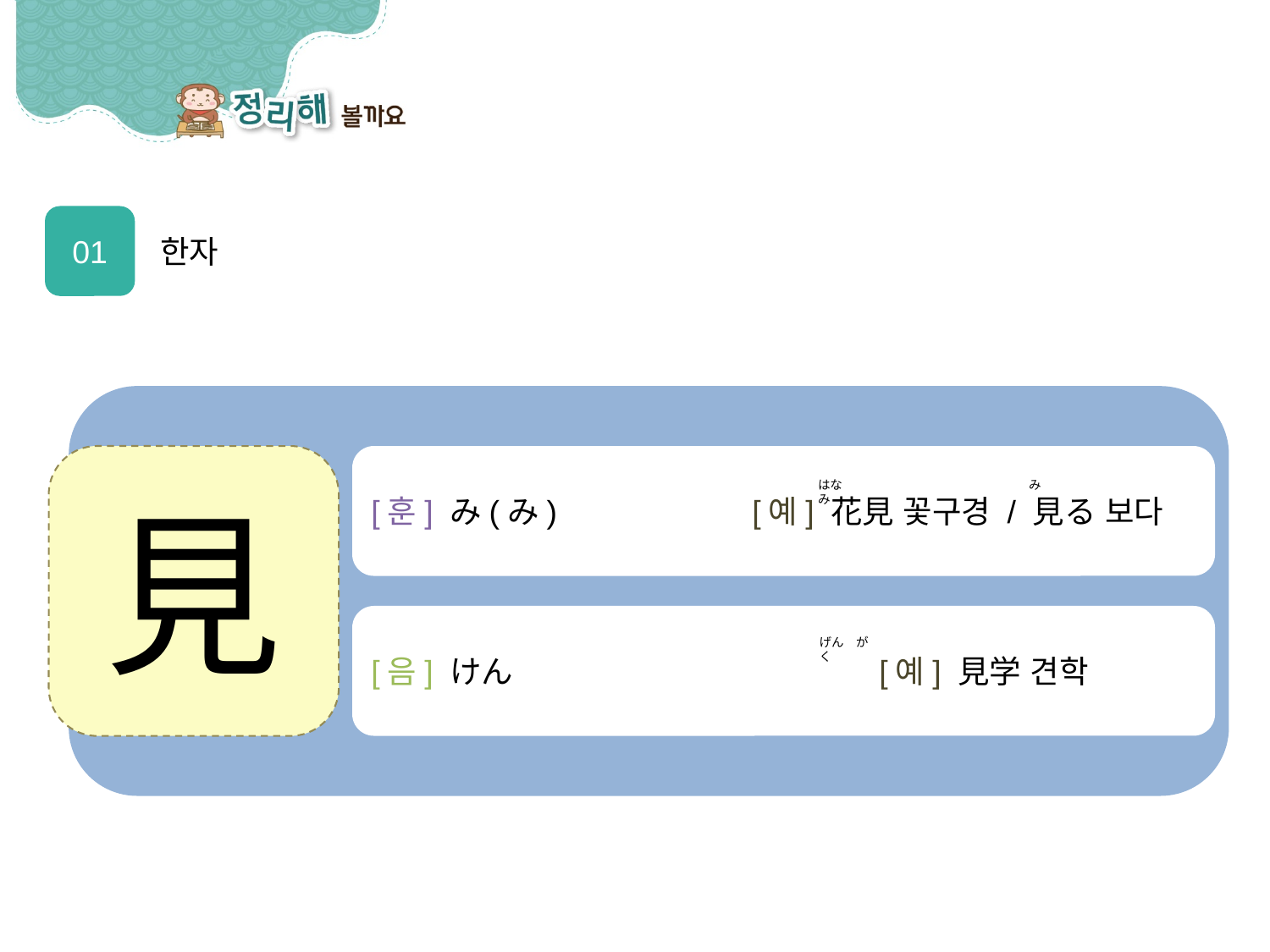

01
한자

見
[훈] み(み)		[예] 花見 꽃구경 / 見る 보다
はな　　み
み
[음] けん			[예] 見学 견학
げん　がく